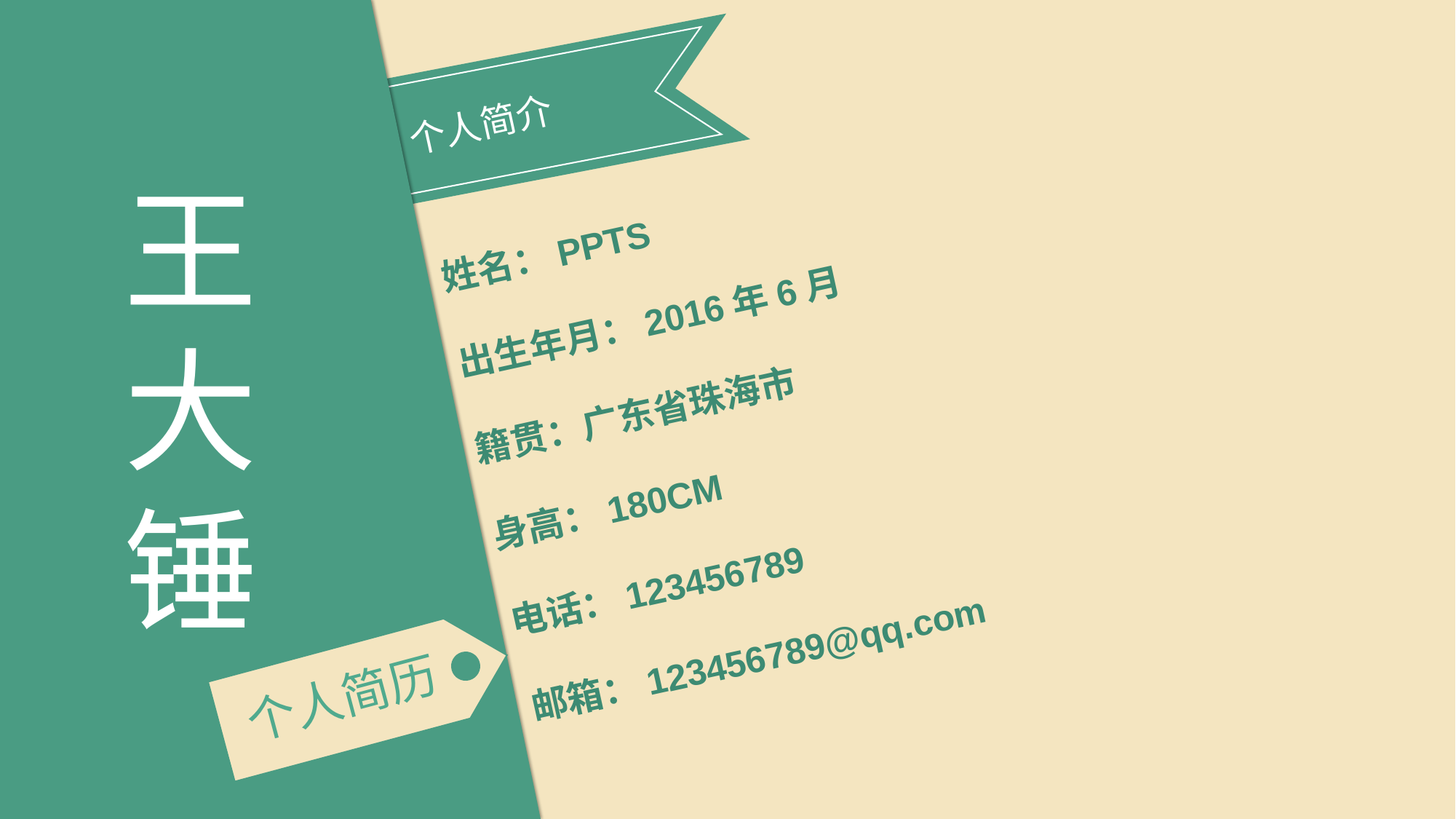

个人简介
王
大
锤
姓名：PPTS
出生年月：2016年6月
籍贯：广东省珠海市
身高：180CM
电话：123456789
邮箱：123456789@qq.com

个人简历